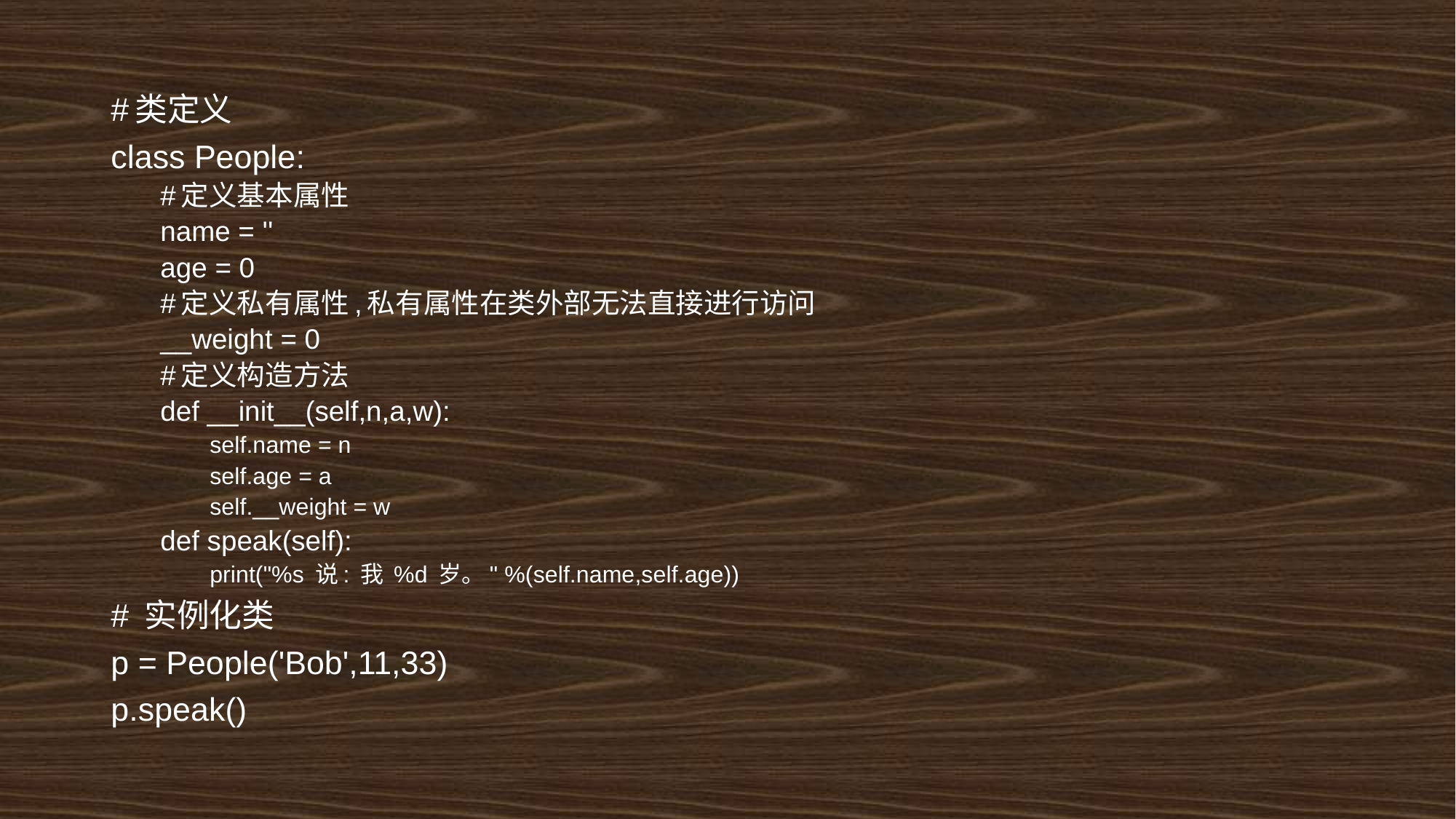

#类定义
class People:
#定义基本属性
name = ''
age = 0
#定义私有属性,私有属性在类外部无法直接进行访问
__weight = 0
#定义构造方法
def __init__(self,n,a,w):
self.name = n
self.age = a
self.__weight = w
def speak(self):
print("%s 说: 我 %d 岁。" %(self.name,self.age))
# 实例化类
p = People('Bob',11,33)
p.speak()